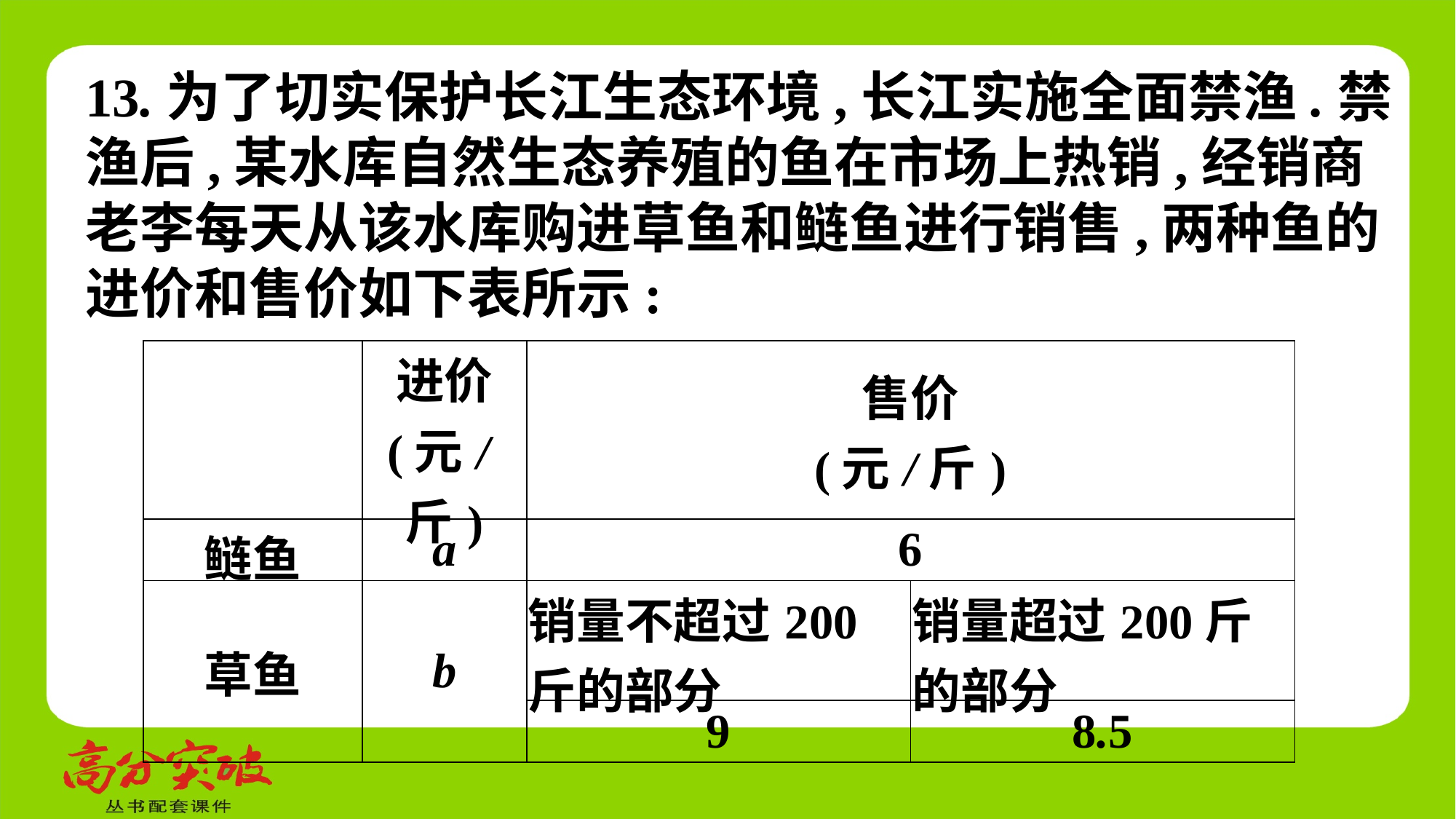

13.为了切实保护长江生态环境,长江实施全面禁渔.禁渔后,某水库自然生态养殖的鱼在市场上热销,经销商老李每天从该水库购进草鱼和鲢鱼进行销售,两种鱼的进价和售价如下表所示:
|  | 进价 (元/斤) | 售价 (元/斤) |  |
| --- | --- | --- | --- |
| 鲢鱼 | a | 6 |  |
| 草鱼 | b | 销量不超过200斤的部分 | 销量超过200斤的部分 |
|  |  | 9 | 8.5 |